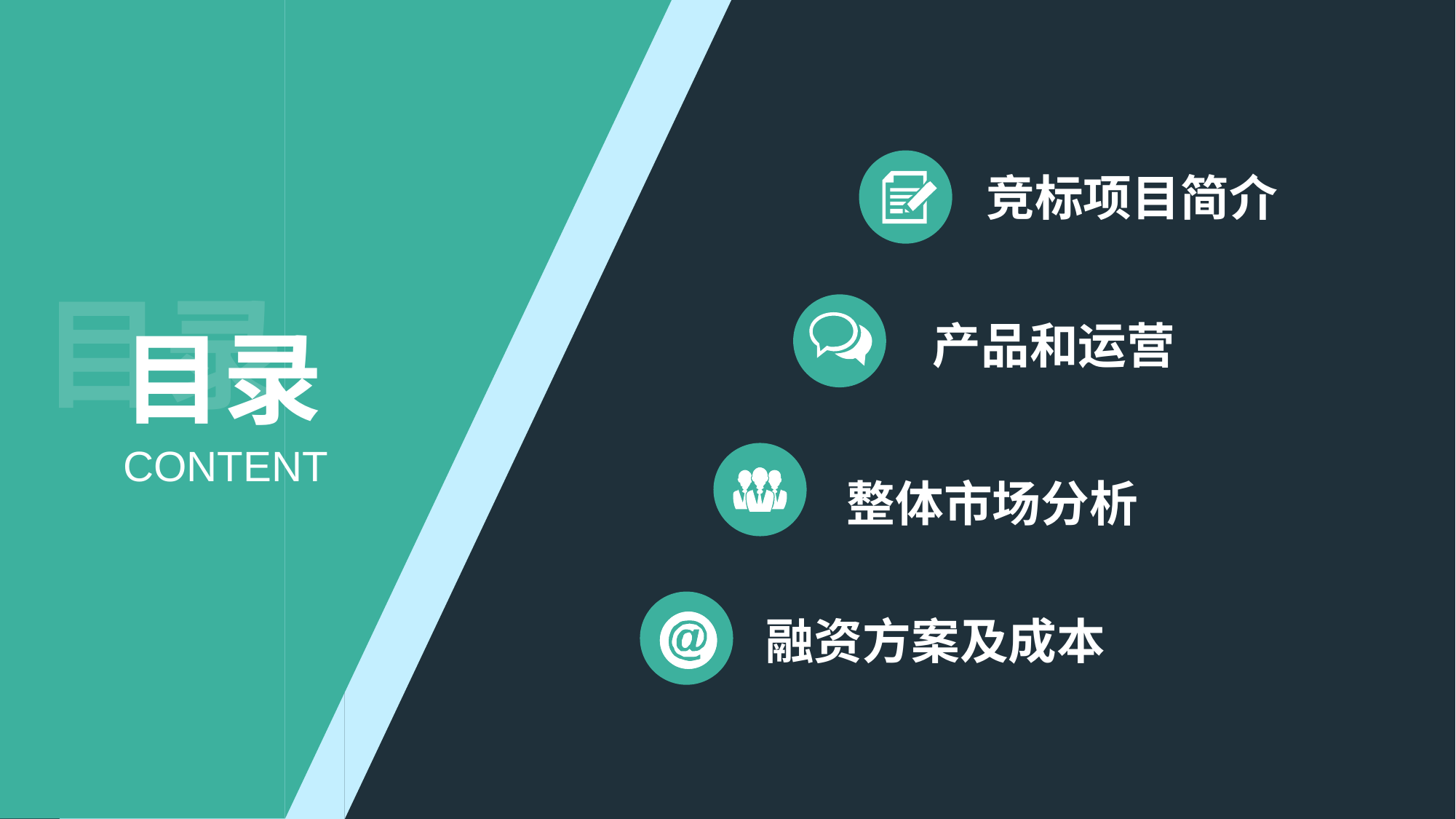

竞标项目简介

目录

产品和运营
目录

CONTENT

整体市场分析

融资方案及成本